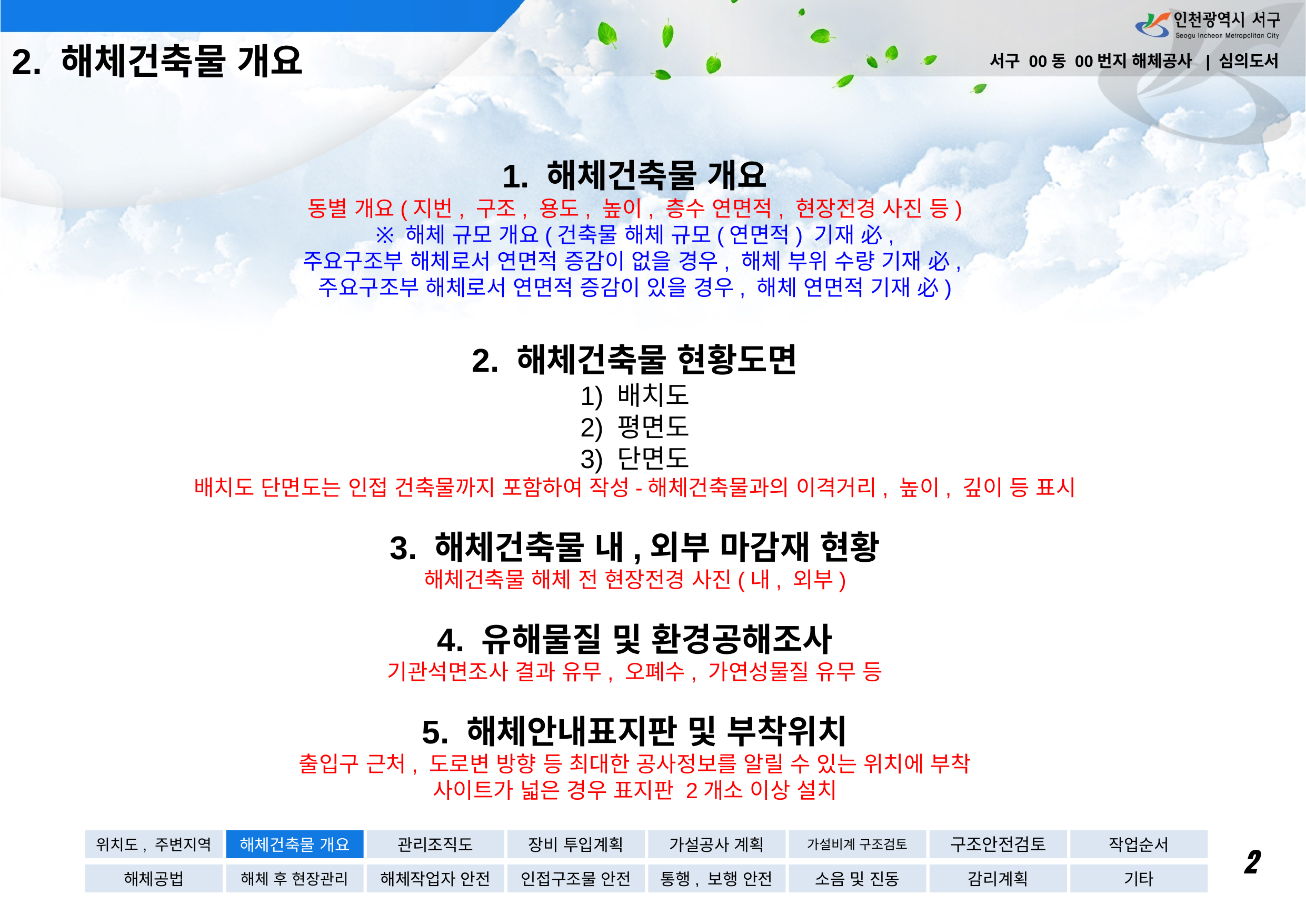

2. 해체건축물 개요
서구 00동 00번지 해체공사  | 심의도서
# 1. 해체건축물 개요 동별 개요(지번, 구조, 용도, 높이, 층수 연면적, 현장전경 사진 등) ※ 해체 규모 개요(건축물 해체 규모(연면적) 기재 必, 주요구조부 해체로서 연면적 증감이 없을 경우, 해체 부위 수량 기재 必, 주요구조부 해체로서 연면적 증감이 있을 경우, 해체 연면적 기재 必) 2. 해체건축물 현황도면 1) 배치도 2) 평면도 3) 단면도 배치도 단면도는 인접 건축물까지 포함하여 작성-해체건축물과의 이격거리, 높이, 깊이 등 표시 3. 해체건축물 내,외부 마감재 현황 해체건축물 해체 전 현장전경 사진(내, 외부) 4. 유해물질 및 환경공해조사 기관석면조사 결과 유무, 오폐수, 가연성물질 유무 등 5. 해체안내표지판 및 부착위치 출입구 근처, 도로변 방향 등 최대한 공사정보를 알릴 수 있는 위치에 부착 사이트가 넓은 경우 표지판 2개소 이상 설치
위치도, 주변지역
해체건축물 개요
관리조직도
장비 투입계획
가설공사 계획
가설비계 구조검토
구조안전검토
작업순서
해체공법
해체 후 현장관리
해체작업자 안전
인접구조물 안전
통행, 보행 안전
소음 및 진동
감리계획
기타
2